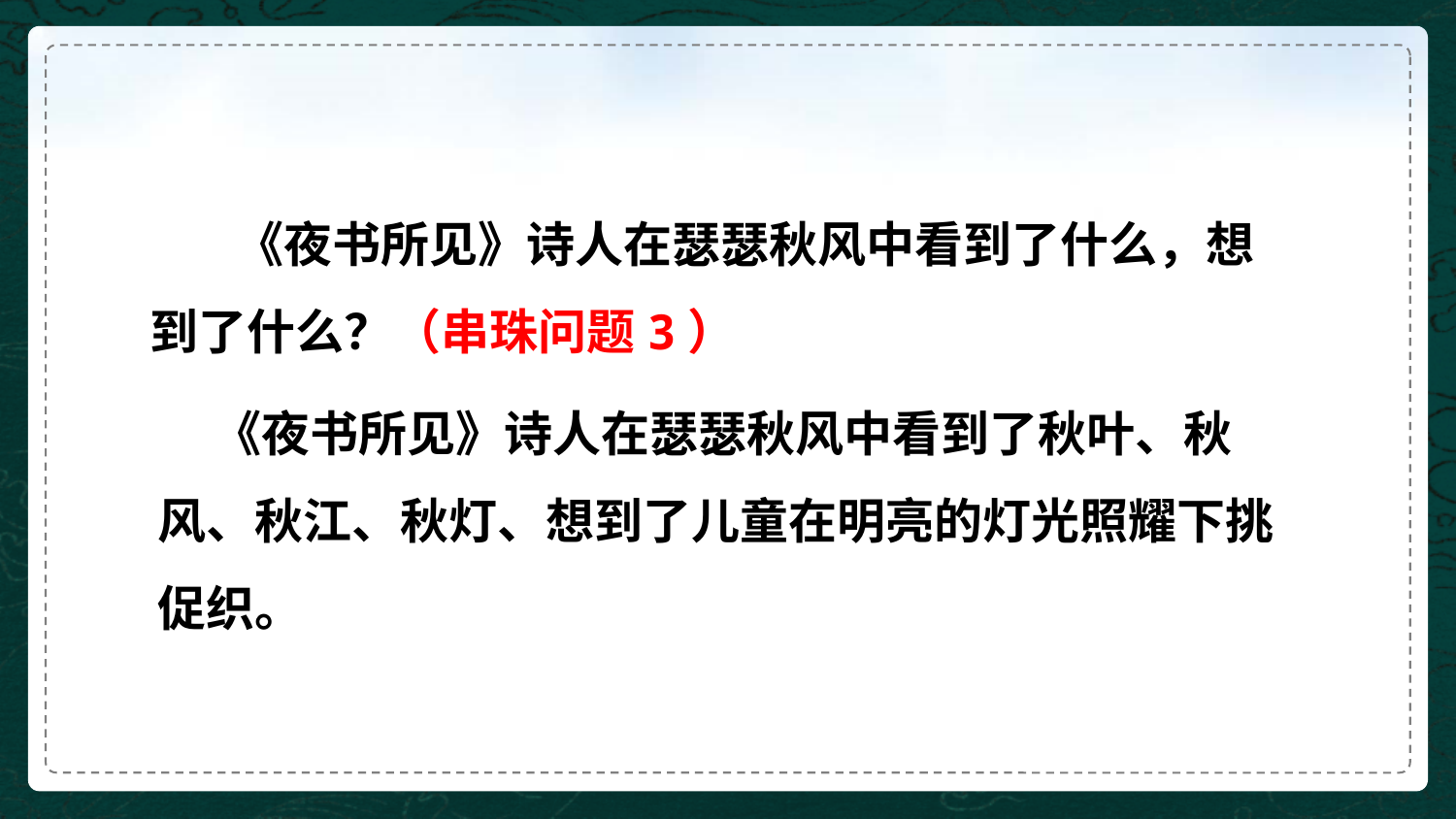

《夜书所见》诗人在瑟瑟秋风中看到了什么，想到了什么？（串珠问题3）
    《夜书所见》诗人在瑟瑟秋风中看到了秋叶、秋风、秋江、秋灯、想到了儿童在明亮的灯光照耀下挑促织。